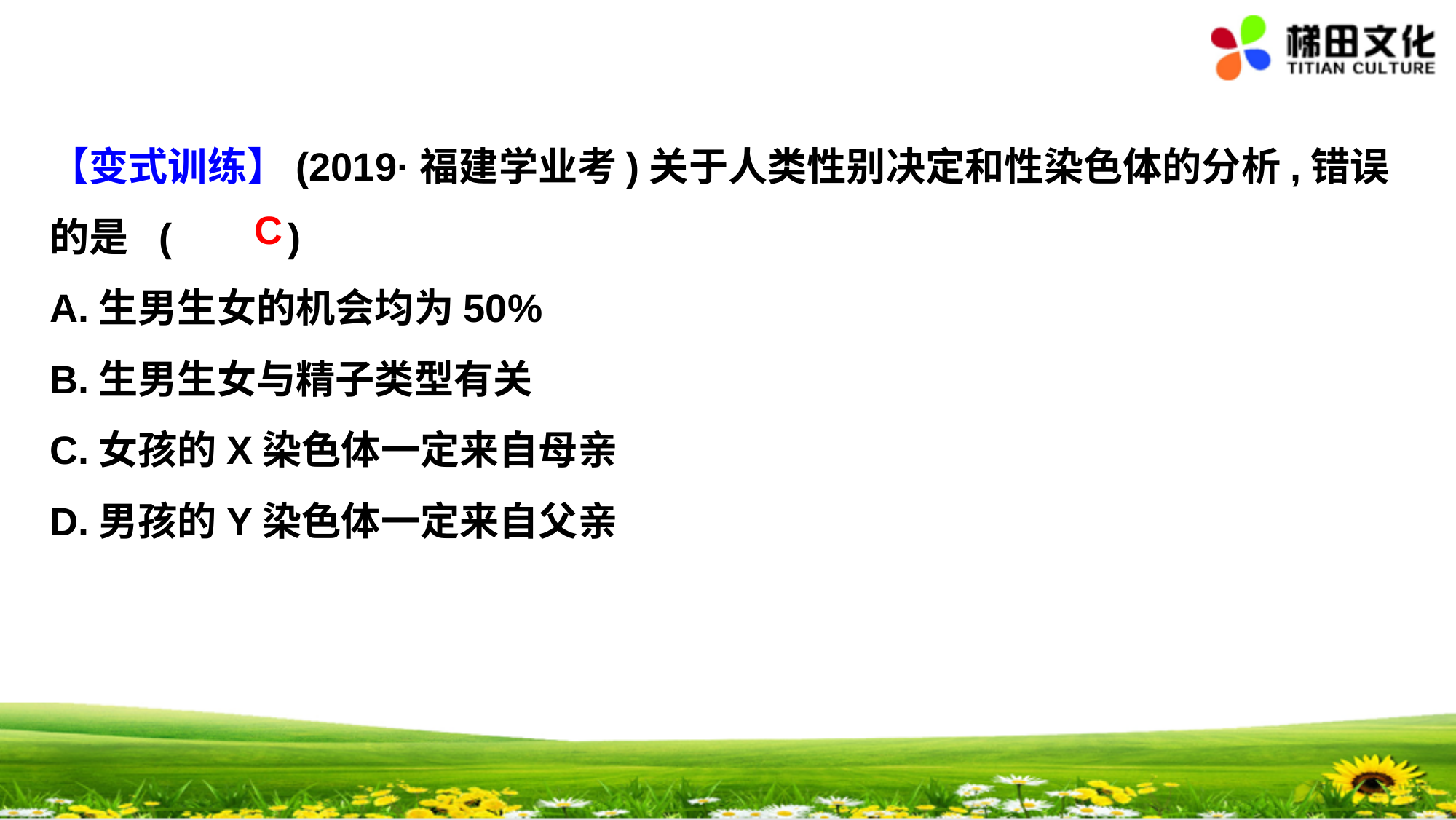

【变式训练】(2019·福建学业考)关于人类性别决定和性染色体的分析,错误
的是	(　  　)
A.生男生女的机会均为50%
B.生男生女与精子类型有关
C.女孩的X染色体一定来自母亲
D.男孩的Y染色体一定来自父亲
C